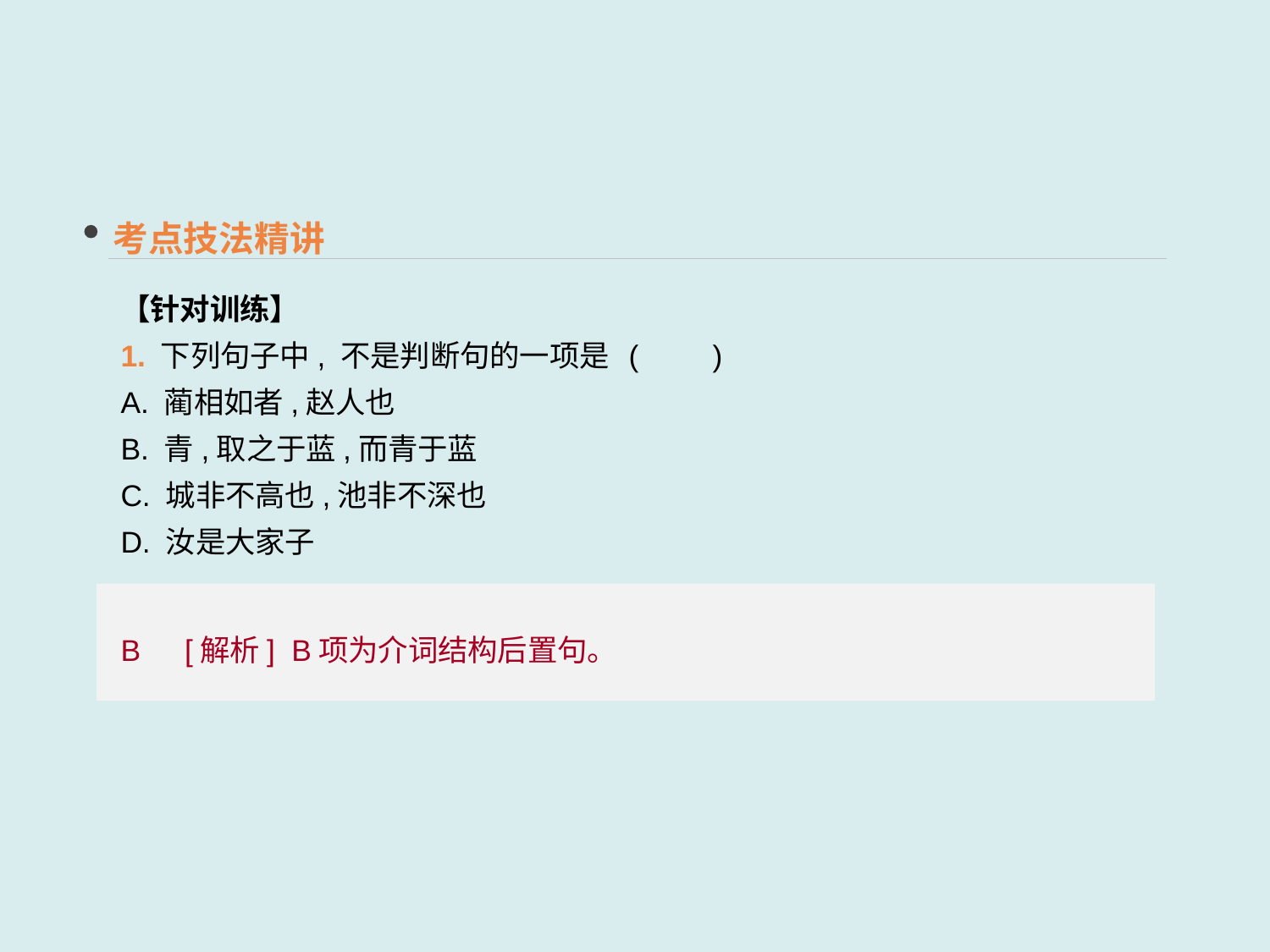

考点技法精讲

【针对训练】
1. 下列句子中, 不是判断句的一项是	(　　)
A. 蔺相如者,赵人也
B. 青,取之于蓝,而青于蓝
C. 城非不高也,池非不深也
D. 汝是大家子

B　[解析]  B项为介词结构后置句。